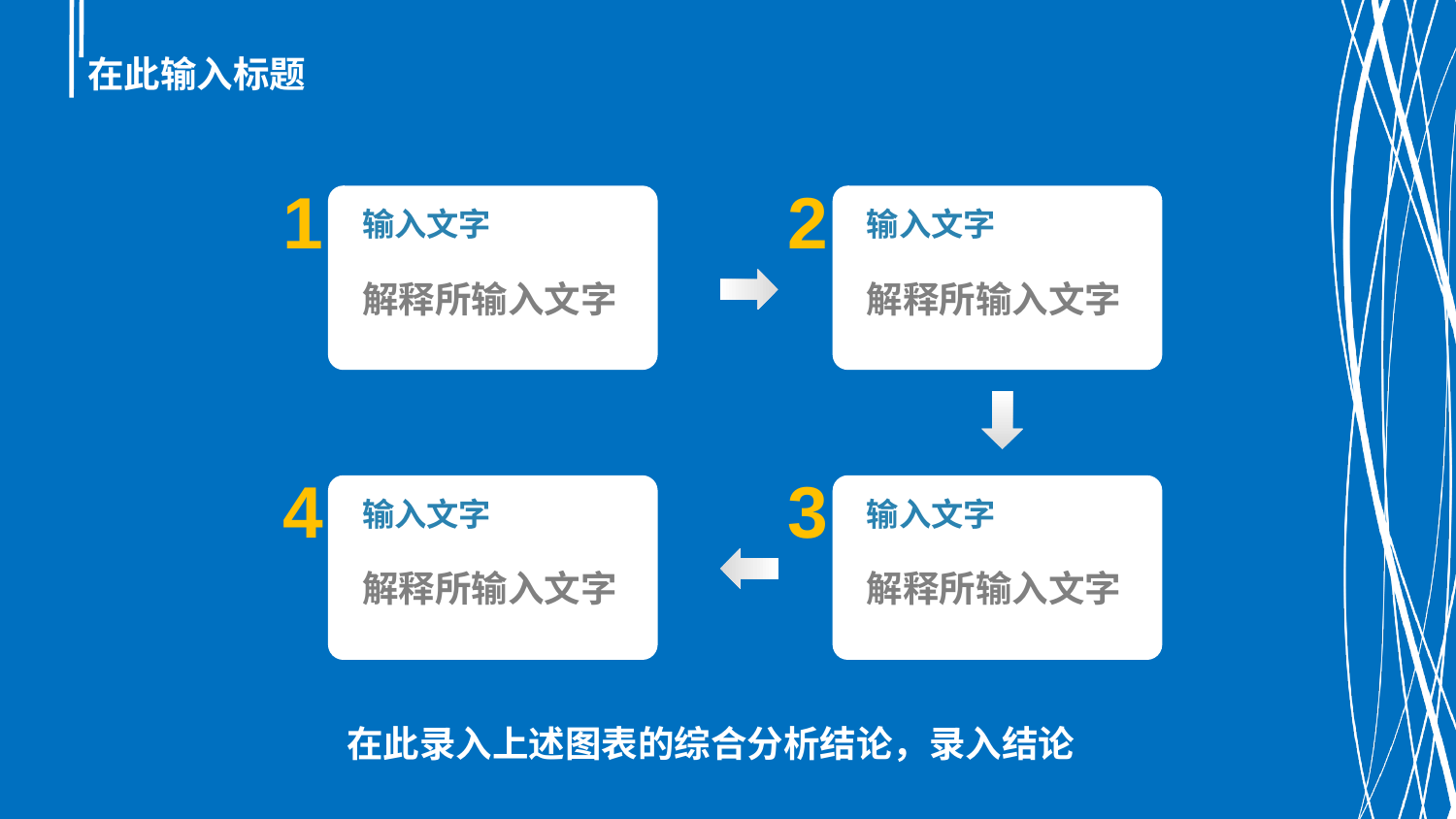

# 在此输入标题
1

输入文字
解释所输入文字
2

输入文字
解释所输入文字

4

输入文字
解释所输入文字
3

输入文字
解释所输入文字

在此录入上述图表的综合分析结论，录入结论